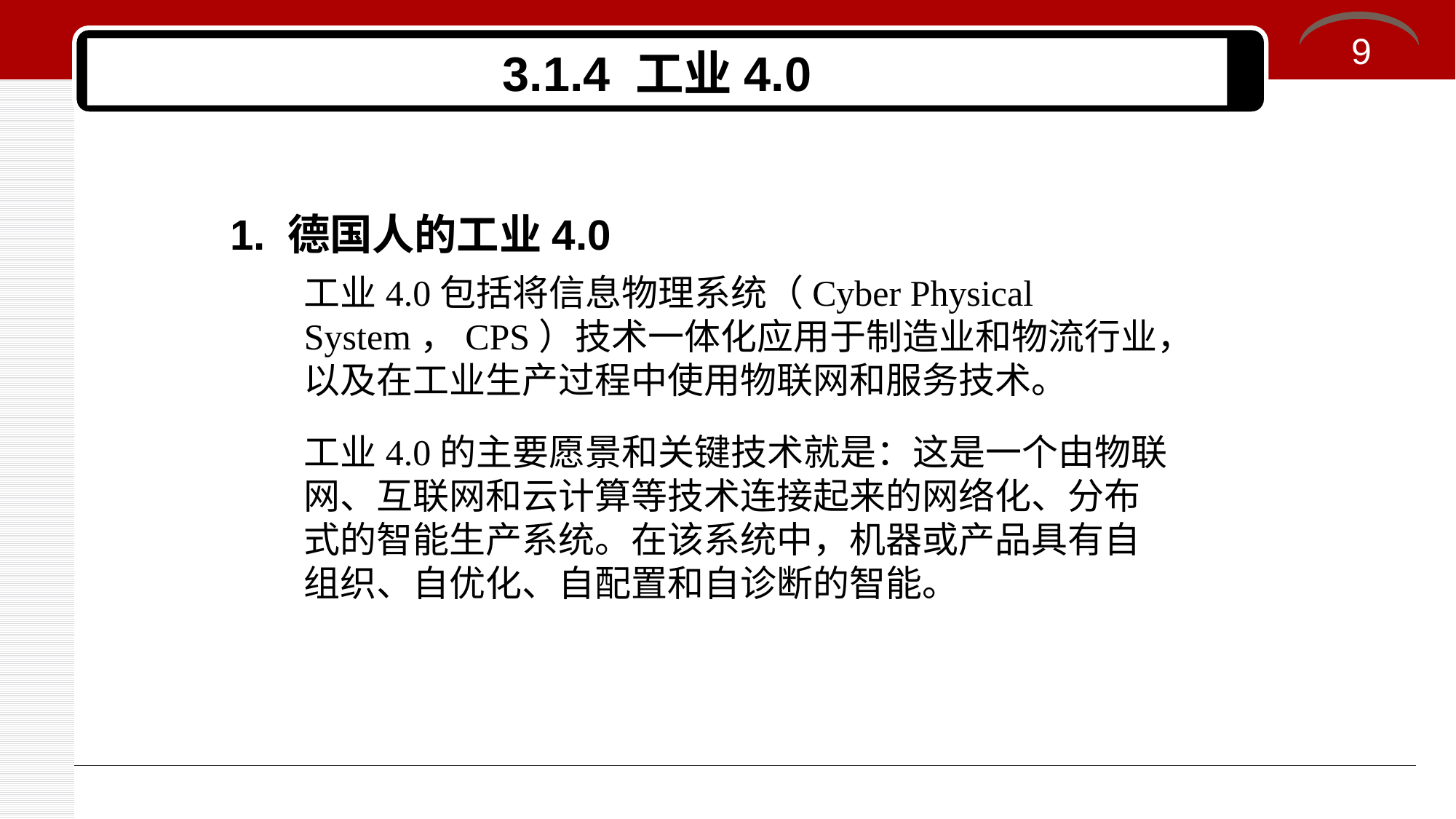

9
# 3.1.4 工业4.0
1. 德国人的工业4.0
工业4.0包括将信息物理系统（Cyber Physical System，CPS）技术一体化应用于制造业和物流行业，以及在工业生产过程中使用物联网和服务技术。
工业4.0的主要愿景和关键技术就是：这是一个由物联网、互联网和云计算等技术连接起来的网络化、分布式的智能生产系统。在该系统中，机器或产品具有自组织、自优化、自配置和自诊断的智能。